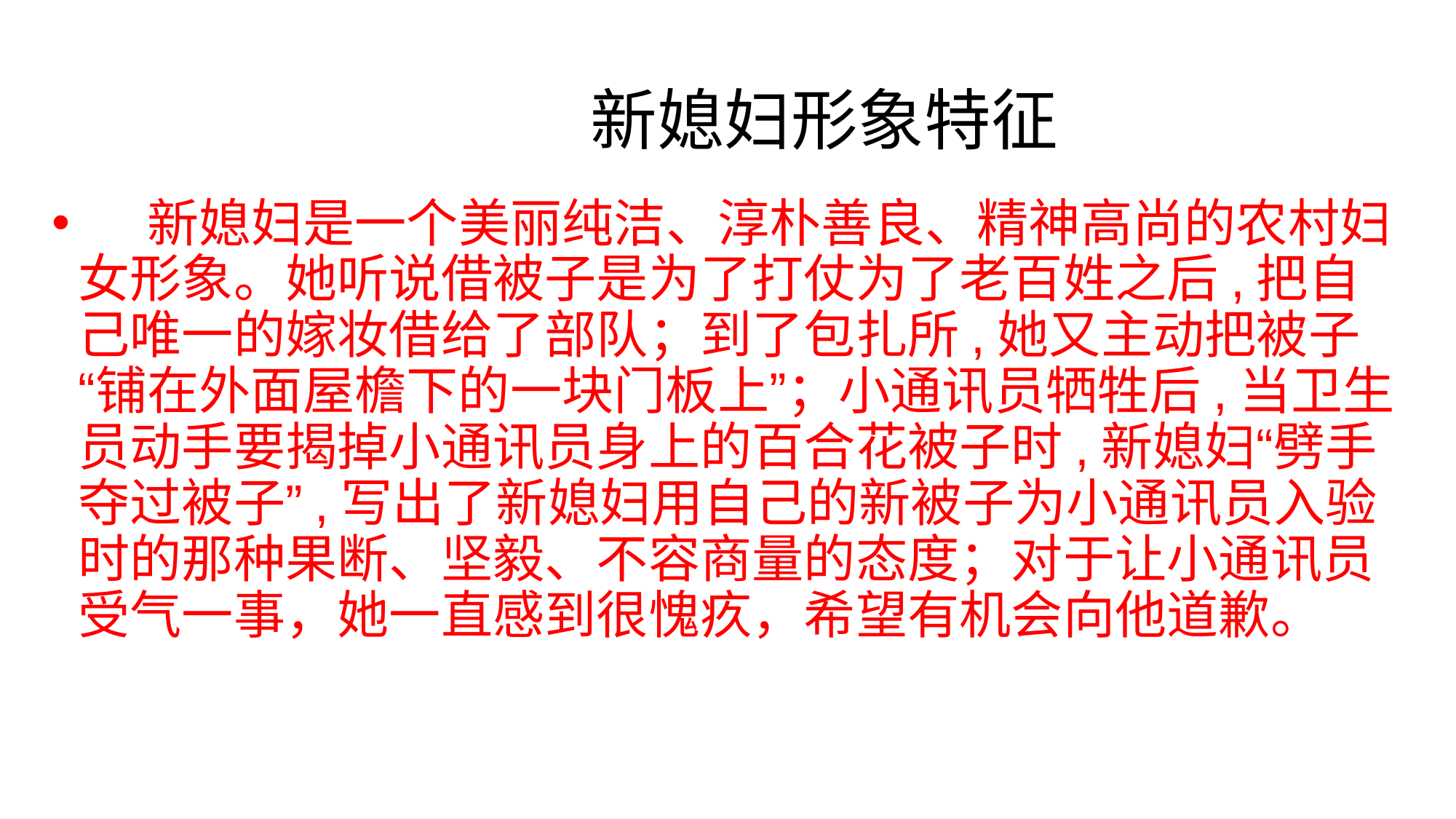

# 新媳妇形象特征
    新媳妇是一个美丽纯洁、淳朴善良、精神高尚的农村妇女形象。她听说借被子是为了打仗为了老百姓之后,把自己唯一的嫁妆借给了部队；到了包扎所,她又主动把被子“铺在外面屋檐下的一块门板上”；小通讯员牺牲后,当卫生员动手要揭掉小通讯员身上的百合花被子时,新媳妇“劈手夺过被子”,写出了新媳妇用自己的新被子为小通讯员入验时的那种果断、坚毅、不容商量的态度；对于让小通讯员受气一事，她一直感到很愧疚，希望有机会向他道歉。